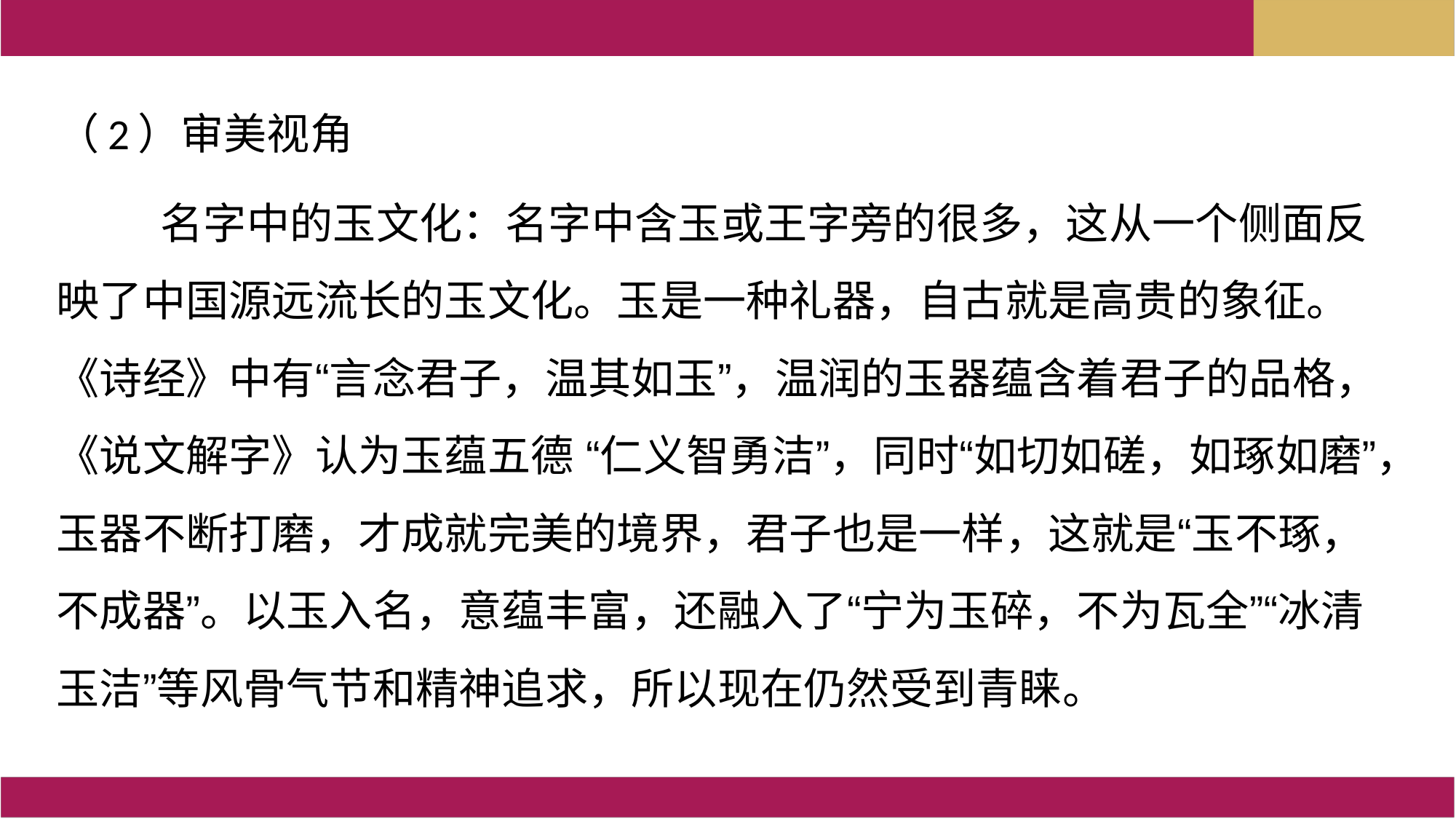

（2）审美视角
        名字中的玉文化：名字中含玉或王字旁的很多，这从一个侧面反映了中国源远流长的玉文化。玉是一种礼器，自古就是高贵的象征。《诗经》中有“言念君子，温其如玉”，温润的玉器蕴含着君子的品格，《说文解字》认为玉蕴五德 “仁义智勇洁”，同时“如切如磋，如琢如磨”，玉器不断打磨，才成就完美的境界，君子也是一样，这就是“玉不琢，不成器”。以玉入名，意蕴丰富，还融入了“宁为玉碎，不为瓦全”“冰清玉洁”等风骨气节和精神追求，所以现在仍然受到青睐。